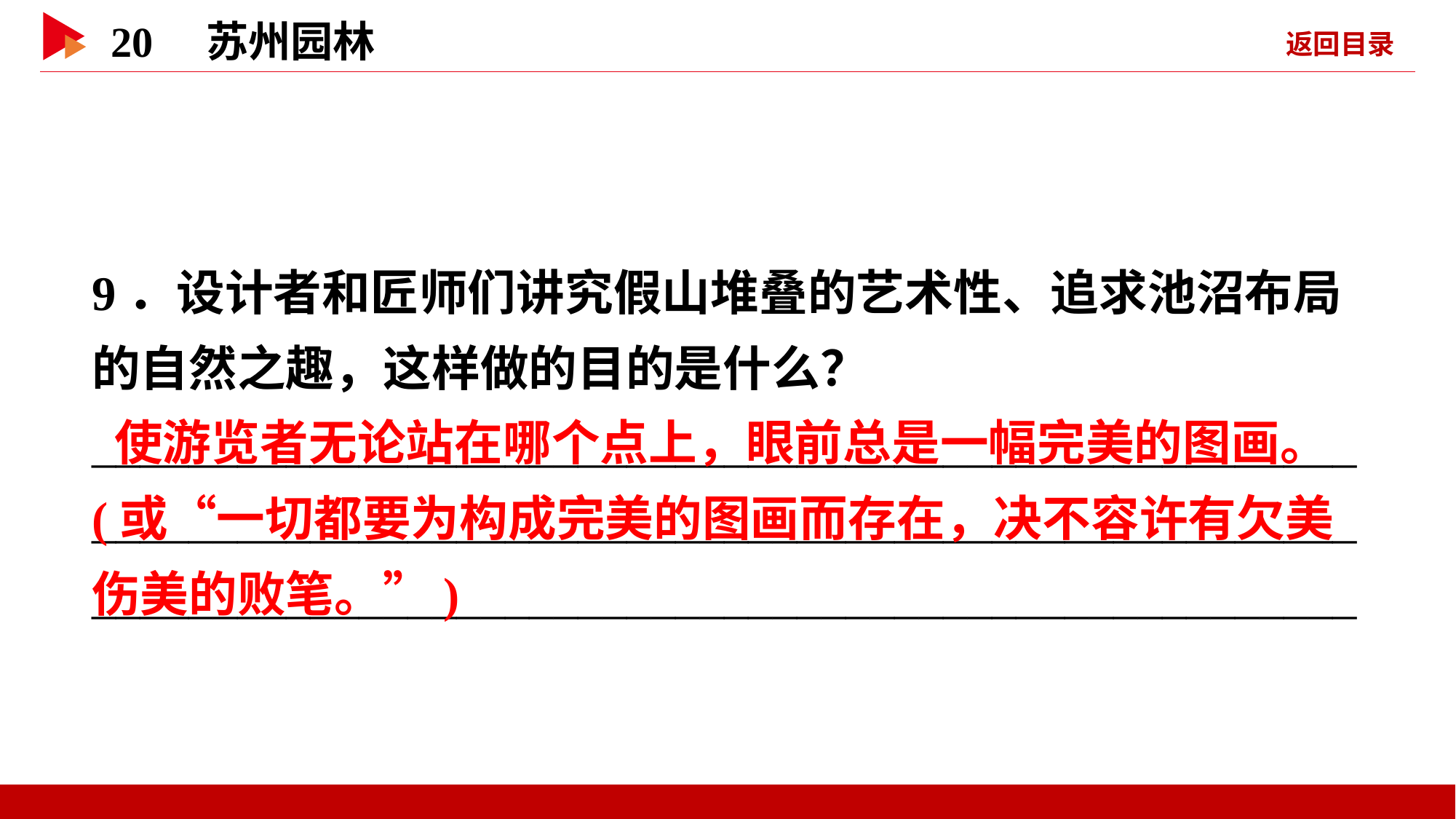

9．设计者和匠师们讲究假山堆叠的艺术性、追求池沼布局的自然之趣，这样做的目的是什么？
____________________________________________________________________________________________________________________________________________________________
 使游览者无论站在哪个点上，眼前总是一幅完美的图画。(或“一切都要为构成完美的图画而存在，决不容许有欠美伤美的败笔。”)